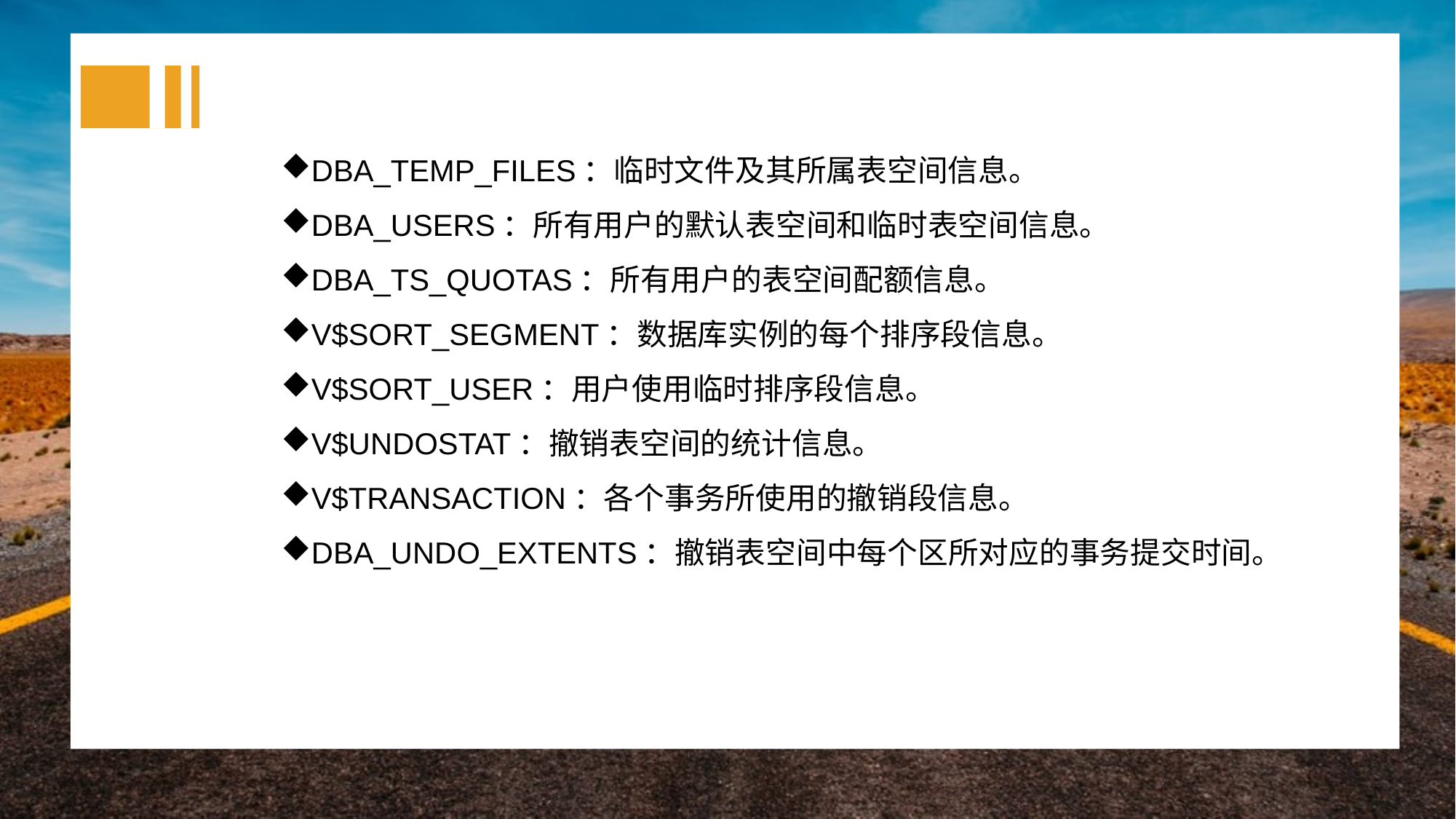

DBA_TEMP_FILES：临时文件及其所属表空间信息。
DBA_USERS：所有用户的默认表空间和临时表空间信息。
DBA_TS_QUOTAS：所有用户的表空间配额信息。
V$SORT_SEGMENT：数据库实例的每个排序段信息。
V$SORT_USER：用户使用临时排序段信息。
V$UNDOSTAT：撤销表空间的统计信息。
V$TRANSACTION：各个事务所使用的撤销段信息。
DBA_UNDO_EXTENTS：撤销表空间中每个区所对应的事务提交时间。